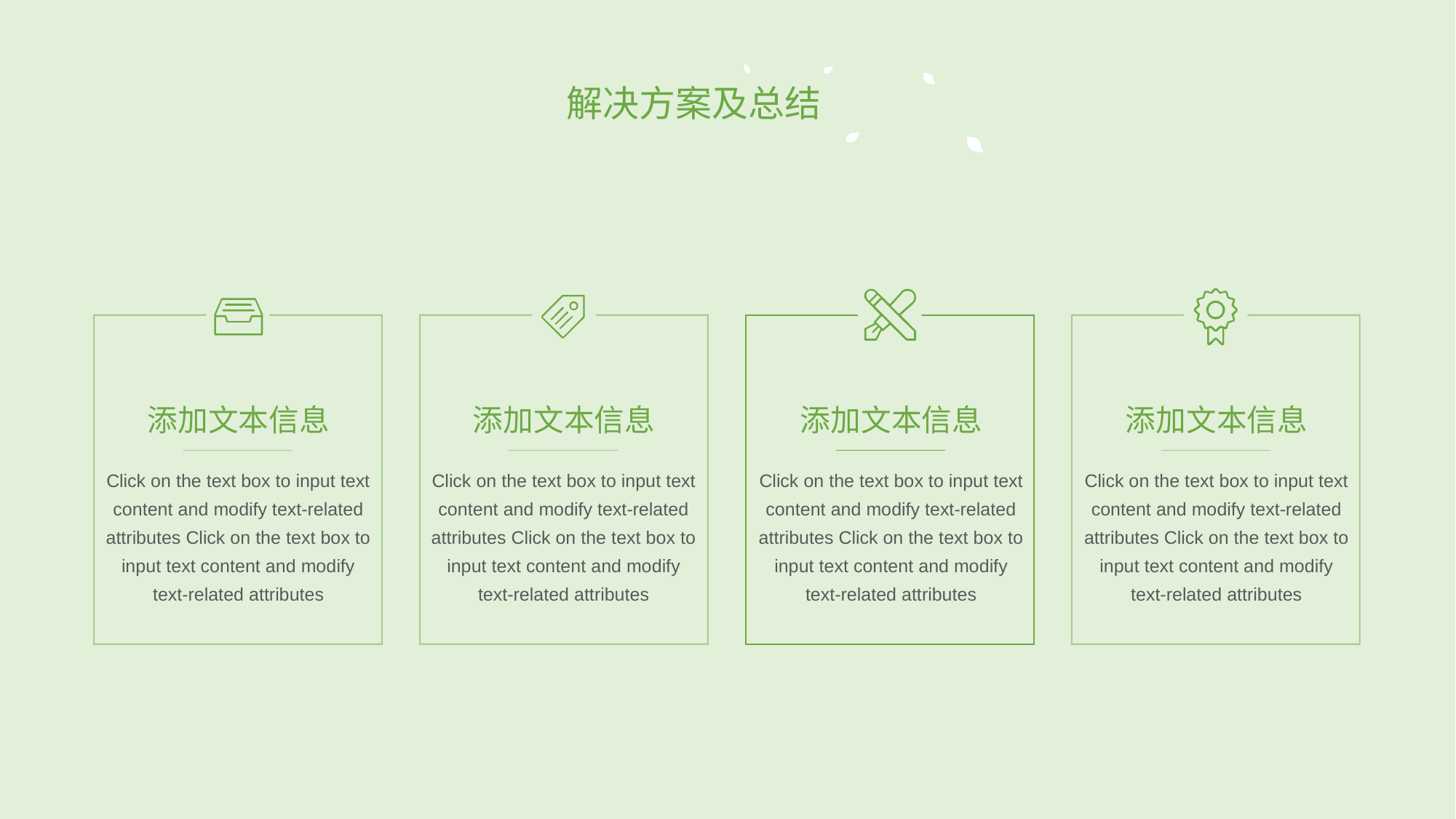

解决方案及总结

添加文本信息
添加文本信息
添加文本信息
添加文本信息
Click on the text box to input text content and modify text-related attributes Click on the text box to input text content and modify text-related attributes
Click on the text box to input text content and modify text-related attributes Click on the text box to input text content and modify text-related attributes
Click on the text box to input text content and modify text-related attributes Click on the text box to input text content and modify text-related attributes
Click on the text box to input text content and modify text-related attributes Click on the text box to input text content and modify text-related attributes